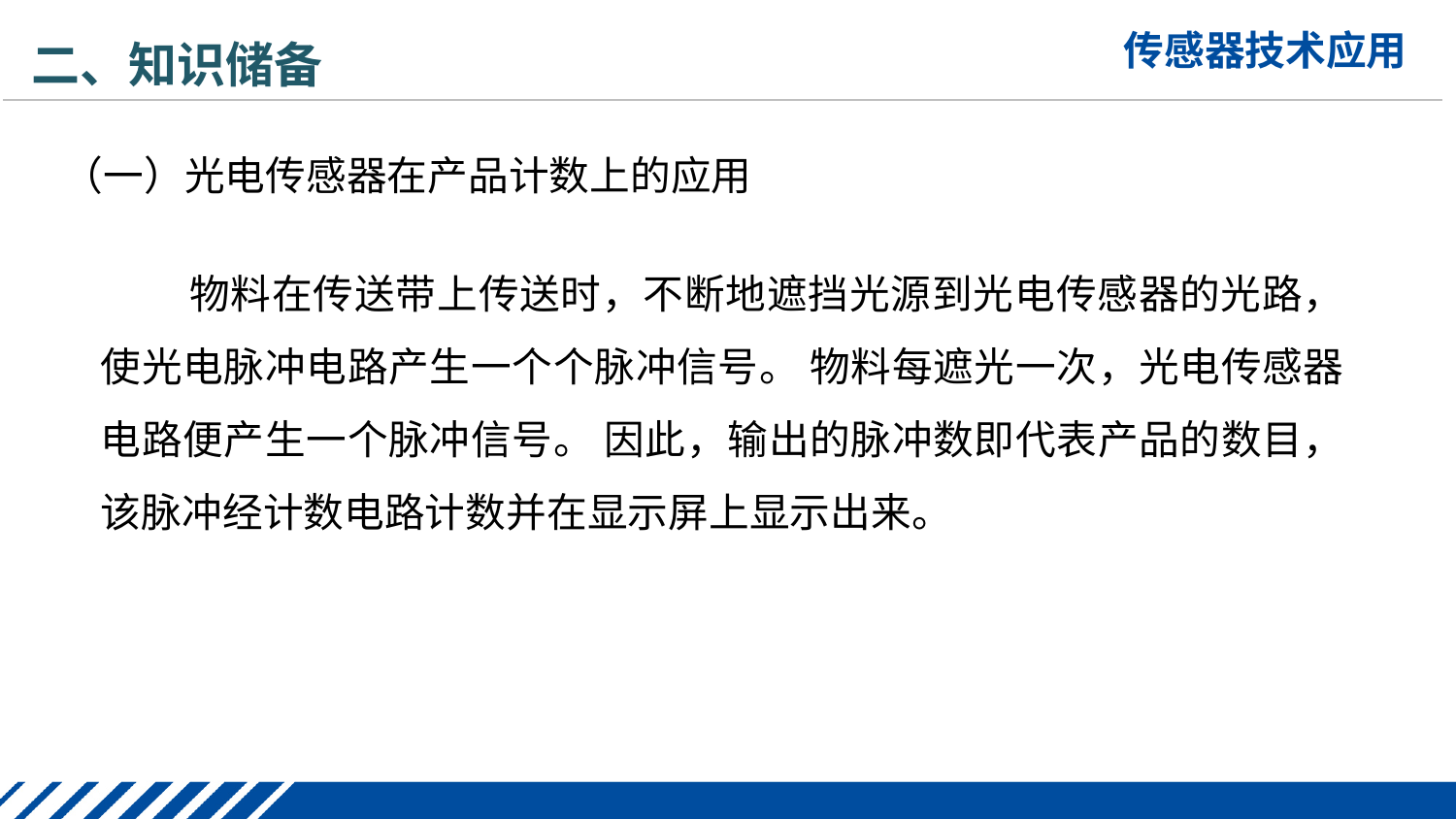

二、知识储备
（一）光电传感器在产品计数上的应用
   物料在传送带上传送时，不断地遮挡光源到光电传感器的光路，使光电脉冲电路产生一个个脉冲信号。 物料每遮光一次，光电传感器电路便产生一个脉冲信号。 因此，输出的脉冲数即代表产品的数目，该脉冲经计数电路计数并在显示屏上显示出来。